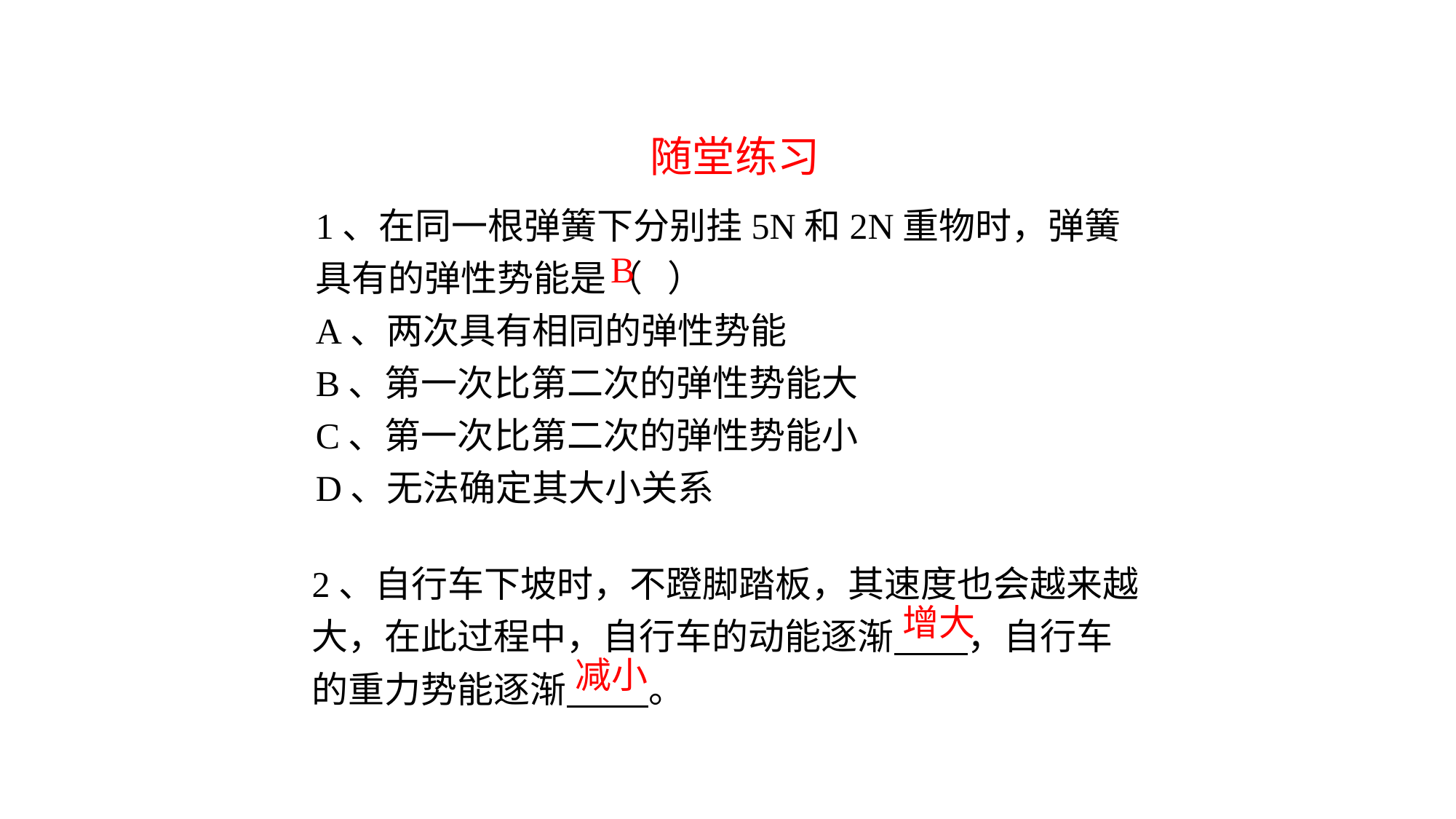

随堂练习
1、在同一根弹簧下分别挂5N和2N重物时，弹簧具有的弹性势能是（   ）
A、两次具有相同的弹性势能
B、第一次比第二次的弹性势能大
C、第一次比第二次的弹性势能小
D、无法确定其大小关系
B
2、自行车下坡时，不蹬脚踏板，其速度也会越来越大，在此过程中，自行车的动能逐渐         ，自行车的重力势能逐渐          。
增大
减小